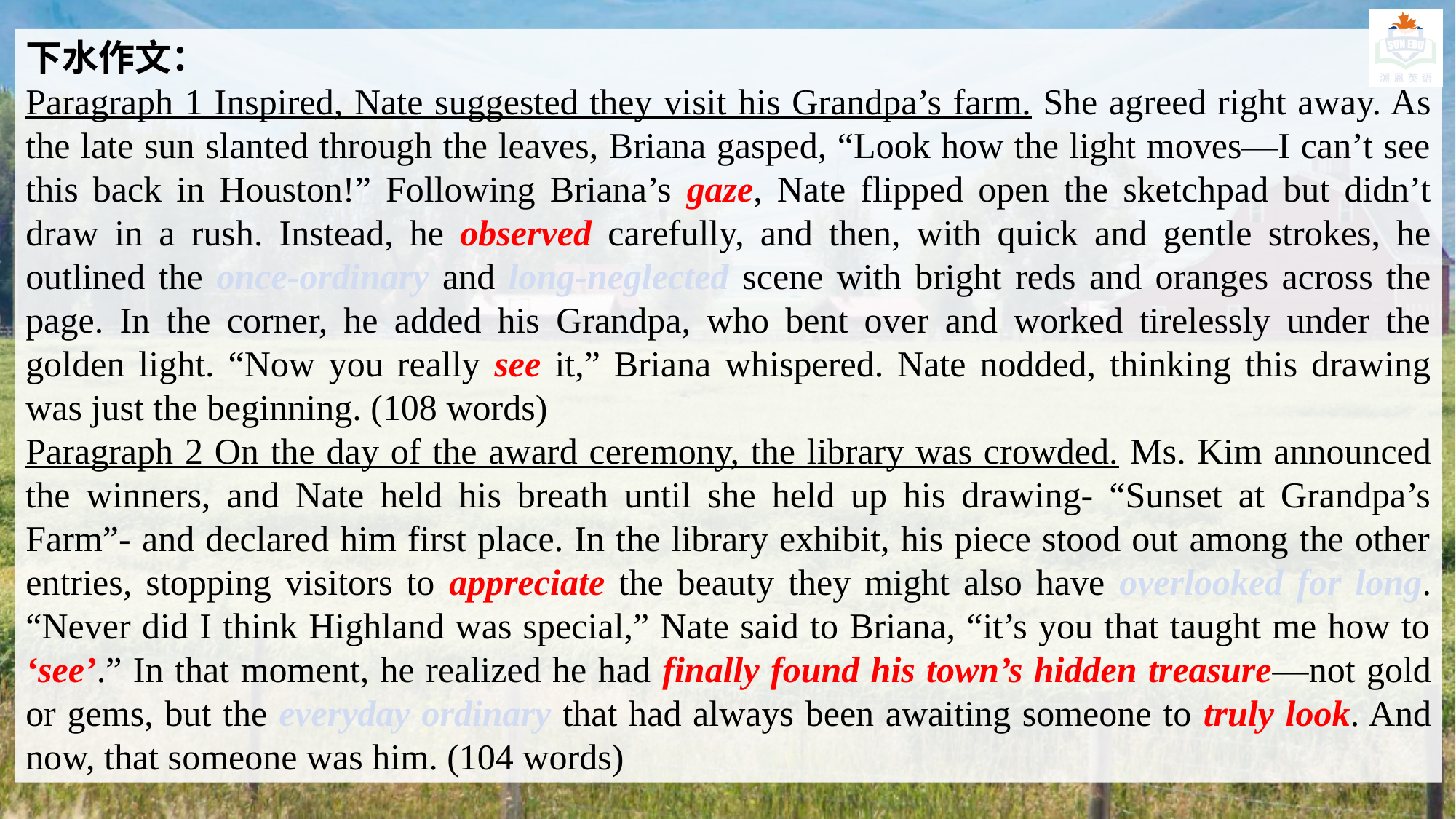

下水作文：
Paragraph 1 Inspired, Nate suggested they visit his Grandpa’s farm. She agreed right away. As the late sun slanted through the leaves, Briana gasped, “Look how the light moves—I can’t see this back in Houston!” Following Briana’s gaze, Nate flipped open the sketchpad but didn’t draw in a rush. Instead, he observed carefully, and then, with quick and gentle strokes, he outlined the once-ordinary and long-neglected scene with bright reds and oranges across the page. In the corner, he added his Grandpa, who bent over and worked tirelessly under the golden light. “Now you really see it,” Briana whispered. Nate nodded, thinking this drawing was just the beginning. (108 words)
Paragraph 2 On the day of the award ceremony, the library was crowded. Ms. Kim announced the winners, and Nate held his breath until she held up his drawing- “Sunset at Grandpa’s Farm”- and declared him first place. In the library exhibit, his piece stood out among the other entries, stopping visitors to appreciate the beauty they might also have overlooked for long. “Never did I think Highland was special,” Nate said to Briana, “it’s you that taught me how to ‘see’.” In that moment, he realized he had finally found his town’s hidden treasure—not gold or gems, but the everyday ordinary that had always been awaiting someone to truly look. And now, that someone was him. (104 words)